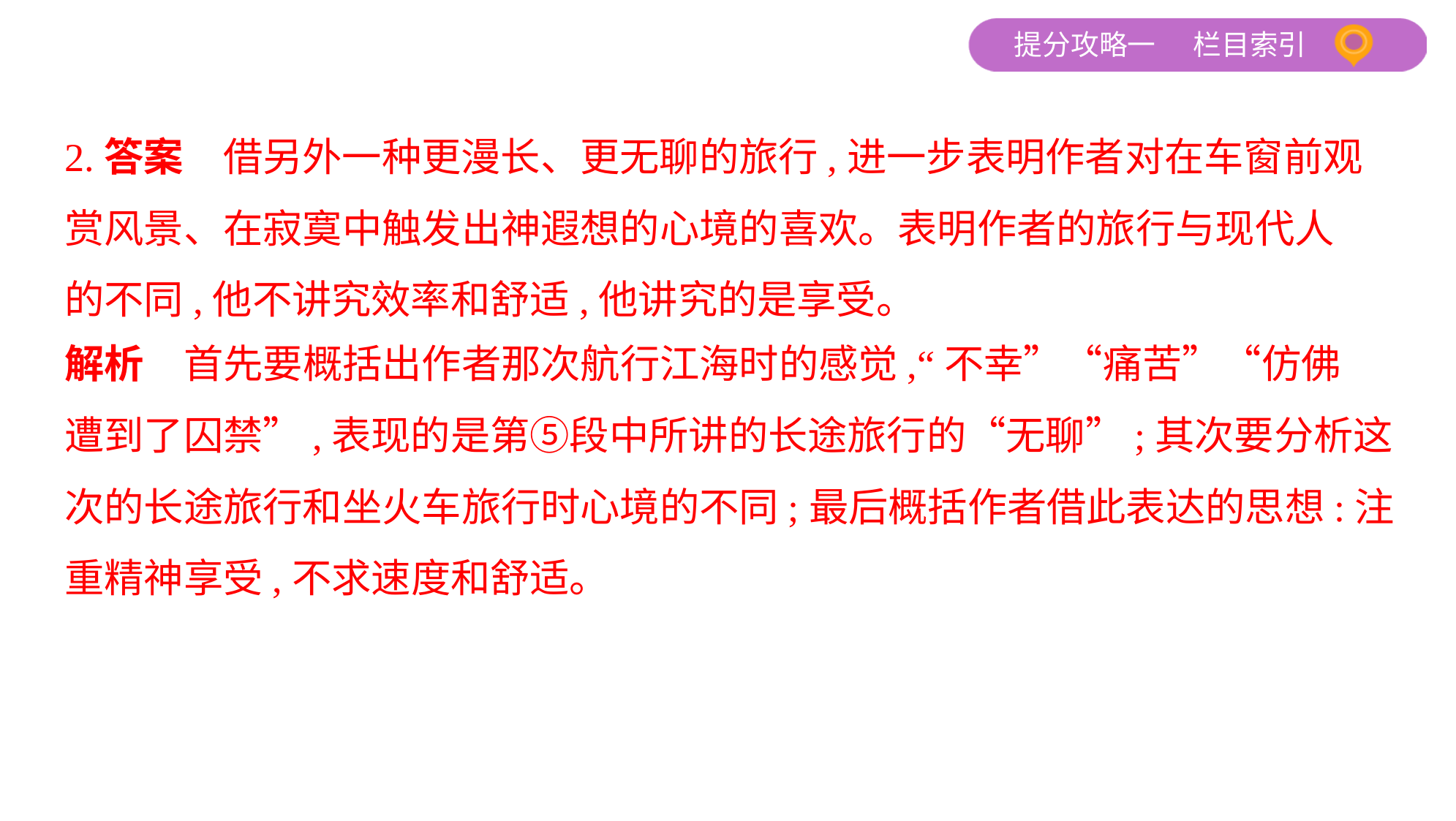

2.答案　借另外一种更漫长、更无聊的旅行,进一步表明作者对在车窗前观
赏风景、在寂寞中触发出神遐想的心境的喜欢。表明作者的旅行与现代人
的不同,他不讲究效率和舒适,他讲究的是享受。
解析　首先要概括出作者那次航行江海时的感觉,“不幸”“痛苦”“仿佛
遭到了囚禁”,表现的是第⑤段中所讲的长途旅行的“无聊”;其次要分析这
次的长途旅行和坐火车旅行时心境的不同;最后概括作者借此表达的思想:注
重精神享受,不求速度和舒适。